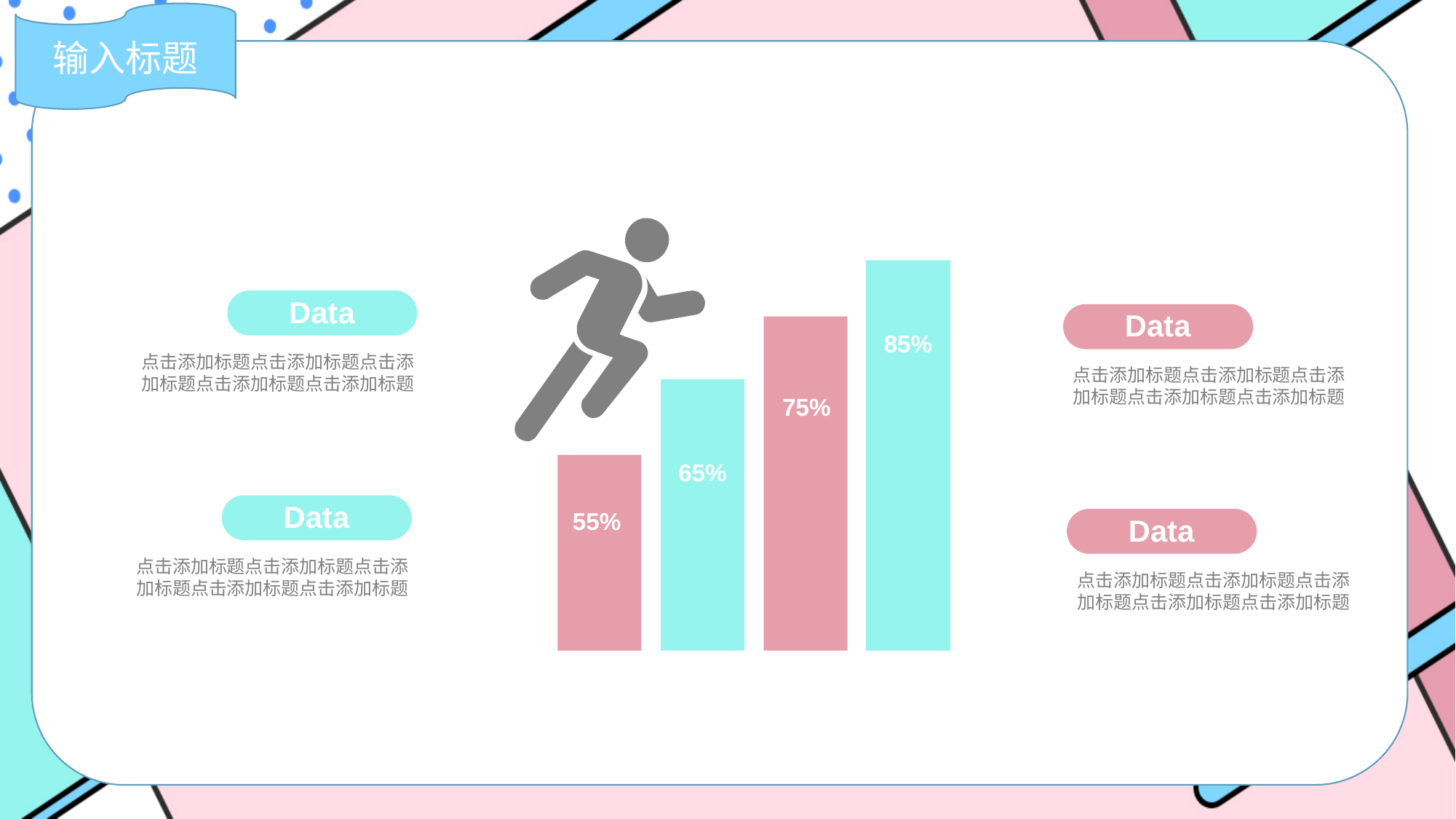

输入标题

Data

Data

85%
点击添加标题点击添加标题点击添加标题点击添加标题点击添加标题
点击添加标题点击添加标题点击添加标题点击添加标题点击添加标题

75%
65%

Data
55%

Data
点击添加标题点击添加标题点击添加标题点击添加标题点击添加标题
点击添加标题点击添加标题点击添加标题点击添加标题点击添加标题